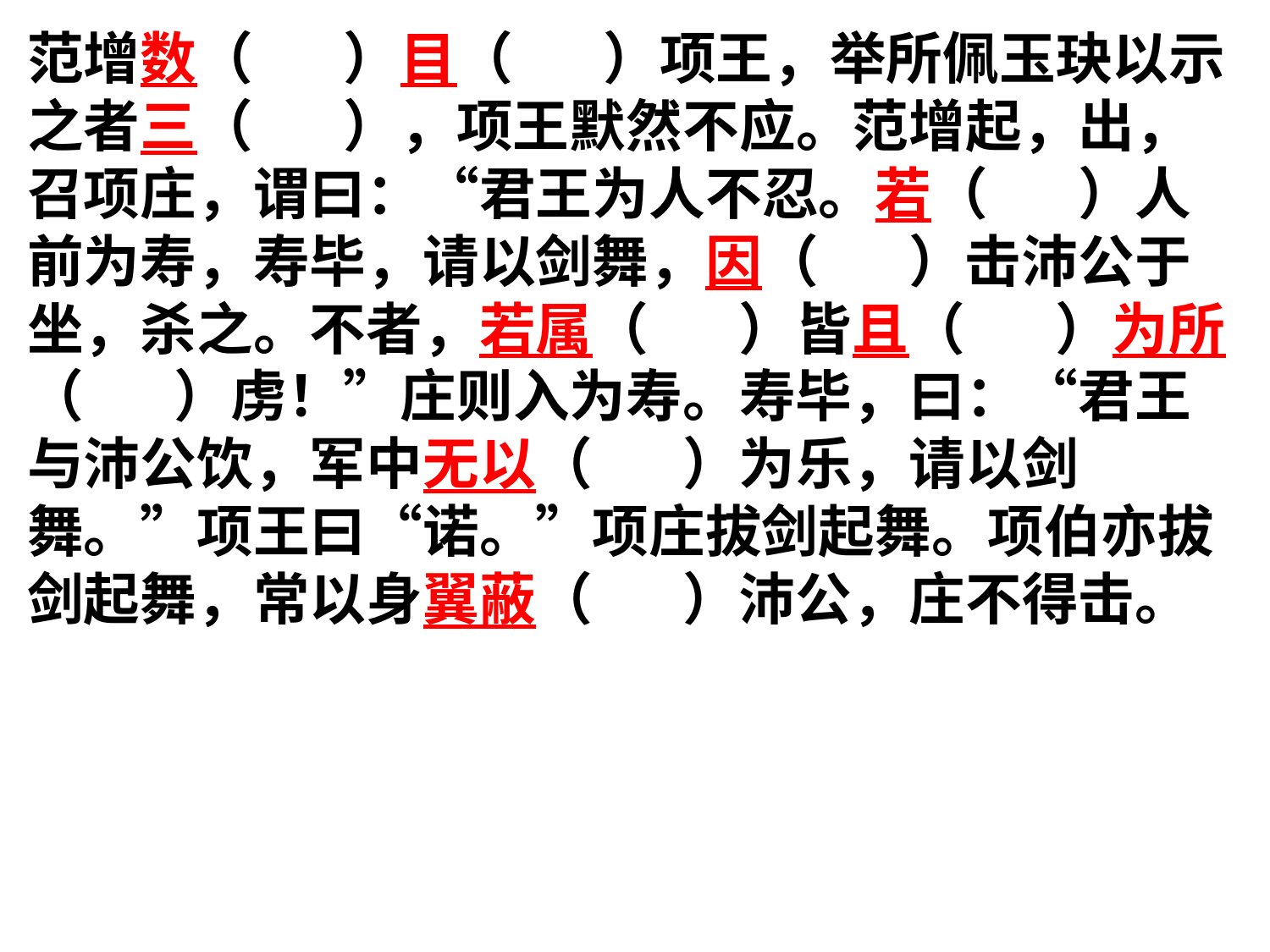

范增数（       ）目（       ）项王，举所佩玉玦以示之者三（       ），项王默然不应。范增起，出，召项庄，谓曰：“君王为人不忍。若（       ）人前为寿，寿毕，请以剑舞，因（       ）击沛公于坐，杀之。不者，若属（       ）皆且（       ）为所（       ）虏！”庄则入为寿。寿毕，曰：“君王与沛公饮，军中无以（       ）为乐，请以剑舞。”项王曰“诺。”项庄拔剑起舞。项伯亦拔剑起舞，常以身翼蔽（       ）沛公，庄不得击。